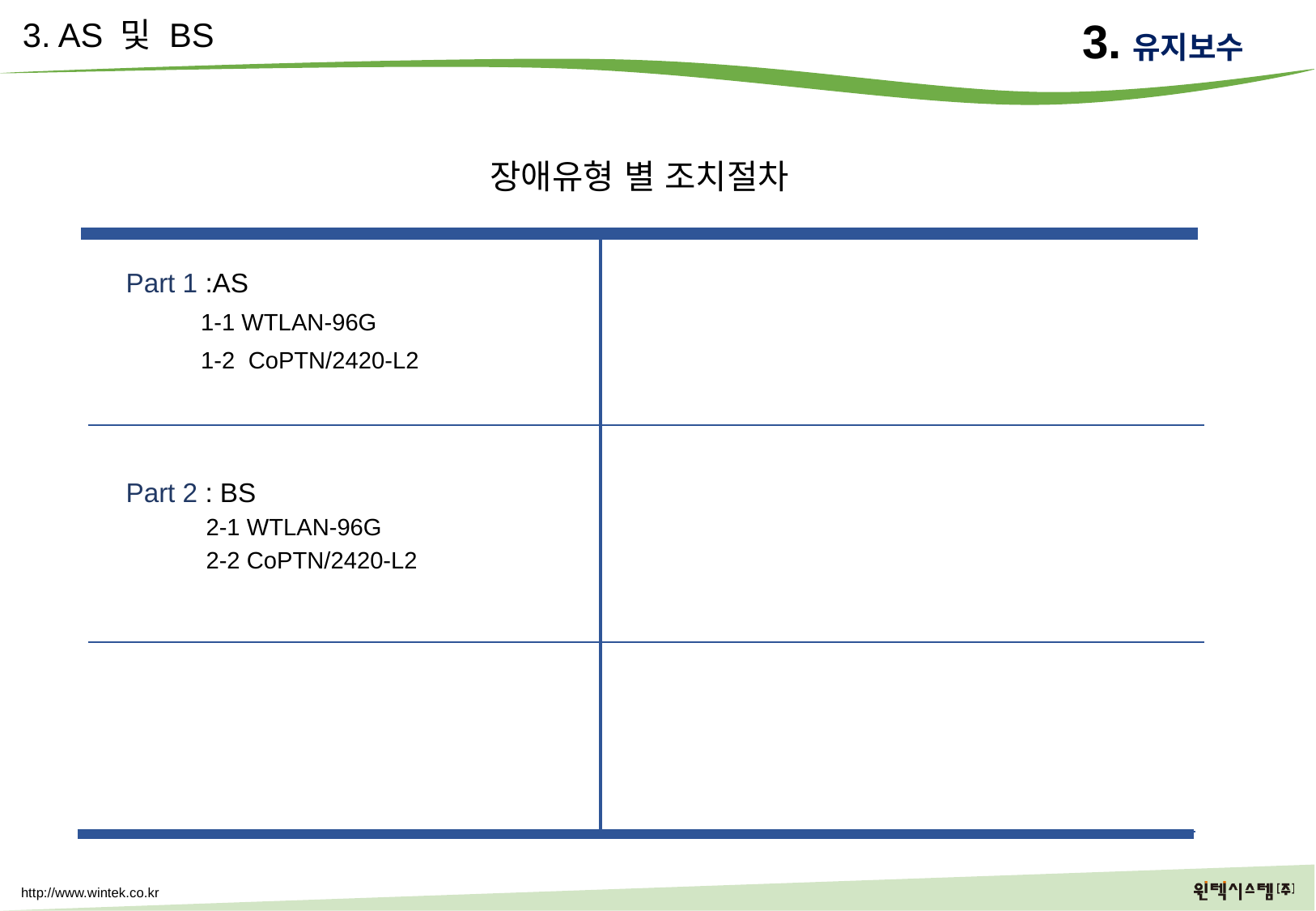

3.
유지보수
3. AS 및 BS

장애유형 별 조치절차
Part 1 :AS
          1-1 WTLAN-96G
          1-2  CoPTN/2420-L2
Part 2 : BS
            2-1 WTLAN-96G
            2-2 CoPTN/2420-L2